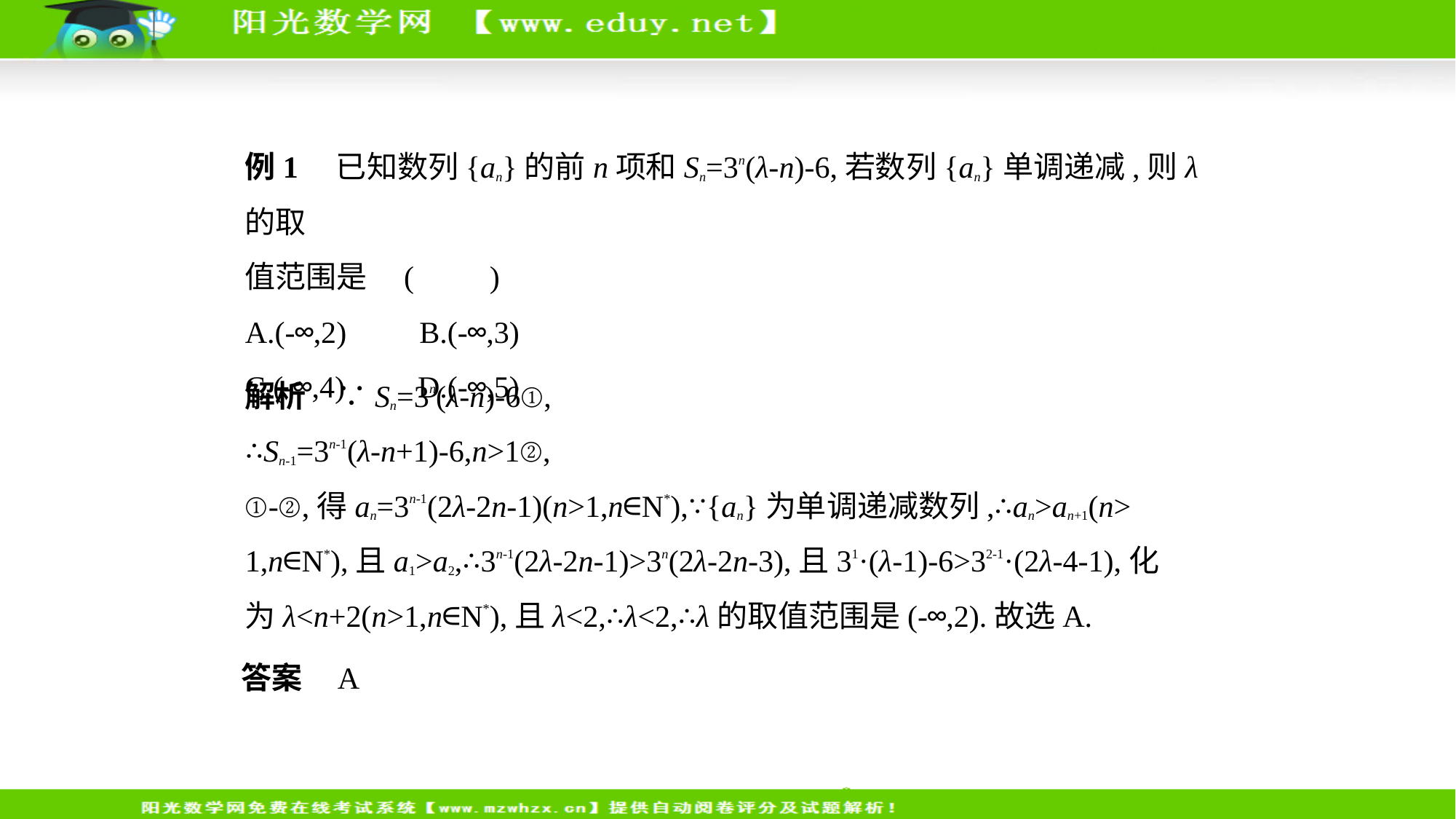

例1　已知数列{an}的前n项和Sn=3n(λ-n)-6,若数列{an}单调递减,则λ的取
值范围是 (　　)
A.(-∞,2)　    B.(-∞,3)
C.(-∞,4)　    D.(-∞,5)
解析　∵Sn=3n(λ-n)-6①,
∴Sn-1=3n-1(λ-n+1)-6,n>1②,
①-②,得an=3n-1(2λ-2n-1)(n>1,n∈N*),∵{an}为单调递减数列,∴an>an+1(n>
1,n∈N*),且a1>a2,∴3n-1(2λ-2n-1)>3n(2λ-2n-3),且31·(λ-1)-6>32-1·(2λ-4-1),化
为λ<n+2(n>1,n∈N*),且λ<2,∴λ<2,∴λ的取值范围是(-∞,2).故选A.
答案    A